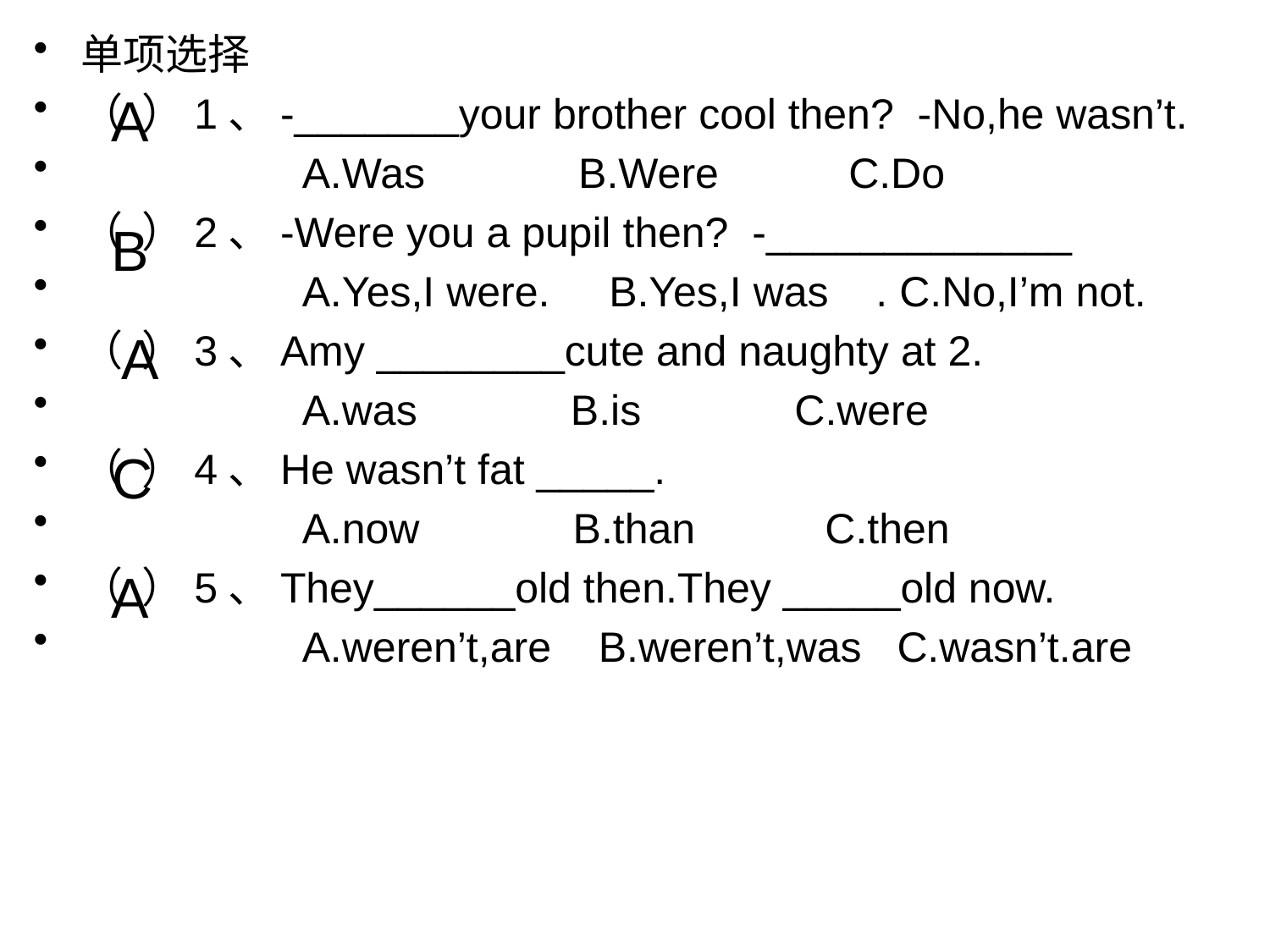

单项选择
（  ）1、-_______your brother cool then?  -No,he wasn’t.
　　　　　A.Was             B.Were           C.Do
（  ）2、-Were you a pupil then?  -_____________
　　　　　A.Yes,I were.     B.Yes,I was    . C.No,I’m not.
（  ）3、Amy ________cute and naughty at 2.
　　　　　A.was             B.is             C.were
（  ）4、He wasn’t fat _____.
　　　　　A.now             B.than           C.then
（  ）5、They______old then.They _____old now.
　　　　　A.weren’t,are    B.weren’t,was   C.wasn’t.are
A
B
A
C
A